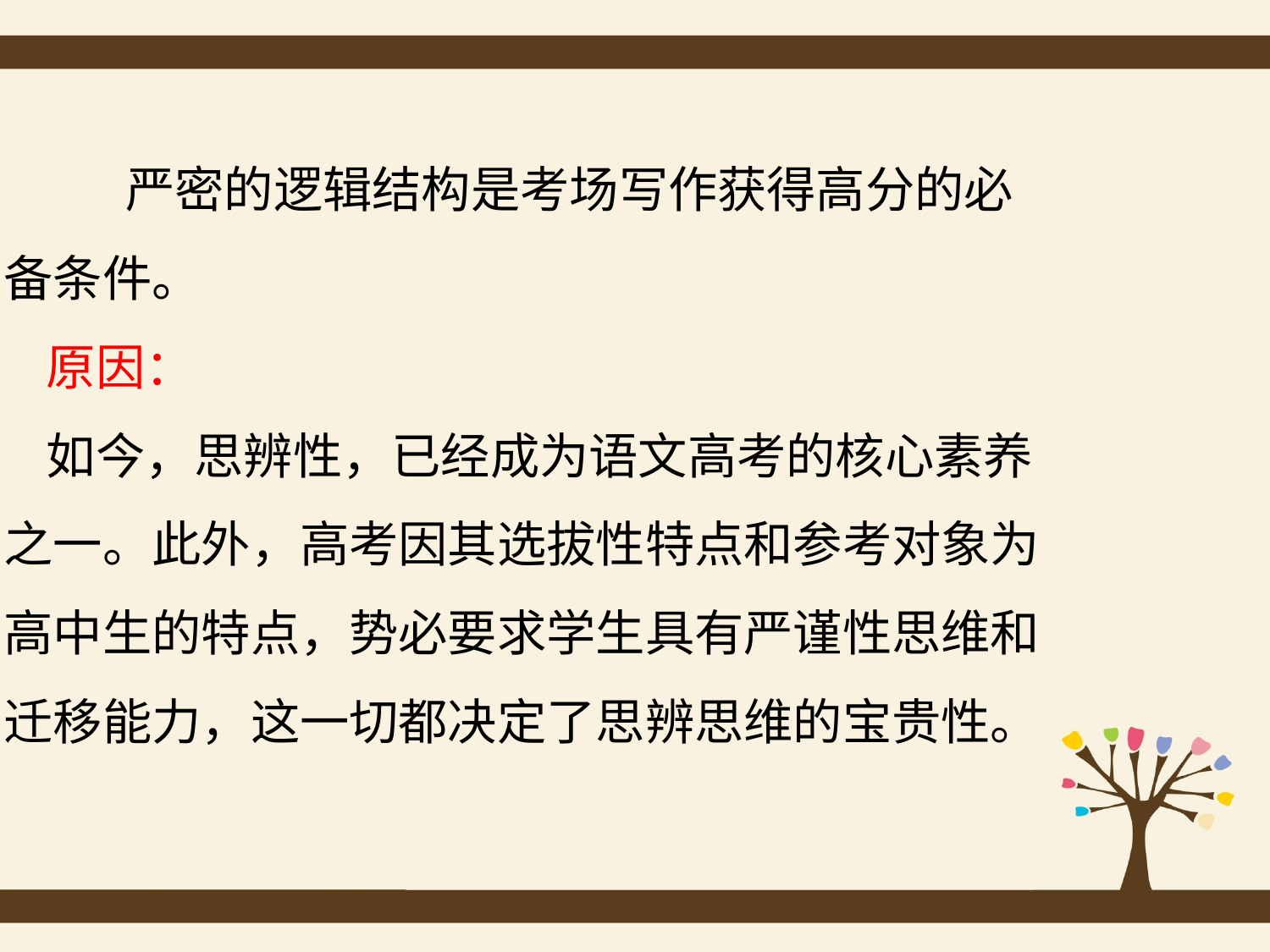

严密的逻辑结构是考场写作获得高分的必备条件。
原因：
如今，思辨性，已经成为语文高考的核心素养之一。此外，高考因其选拔性特点和参考对象为高中生的特点，势必要求学生具有严谨性思维和迁移能力，这一切都决定了思辨思维的宝贵性。